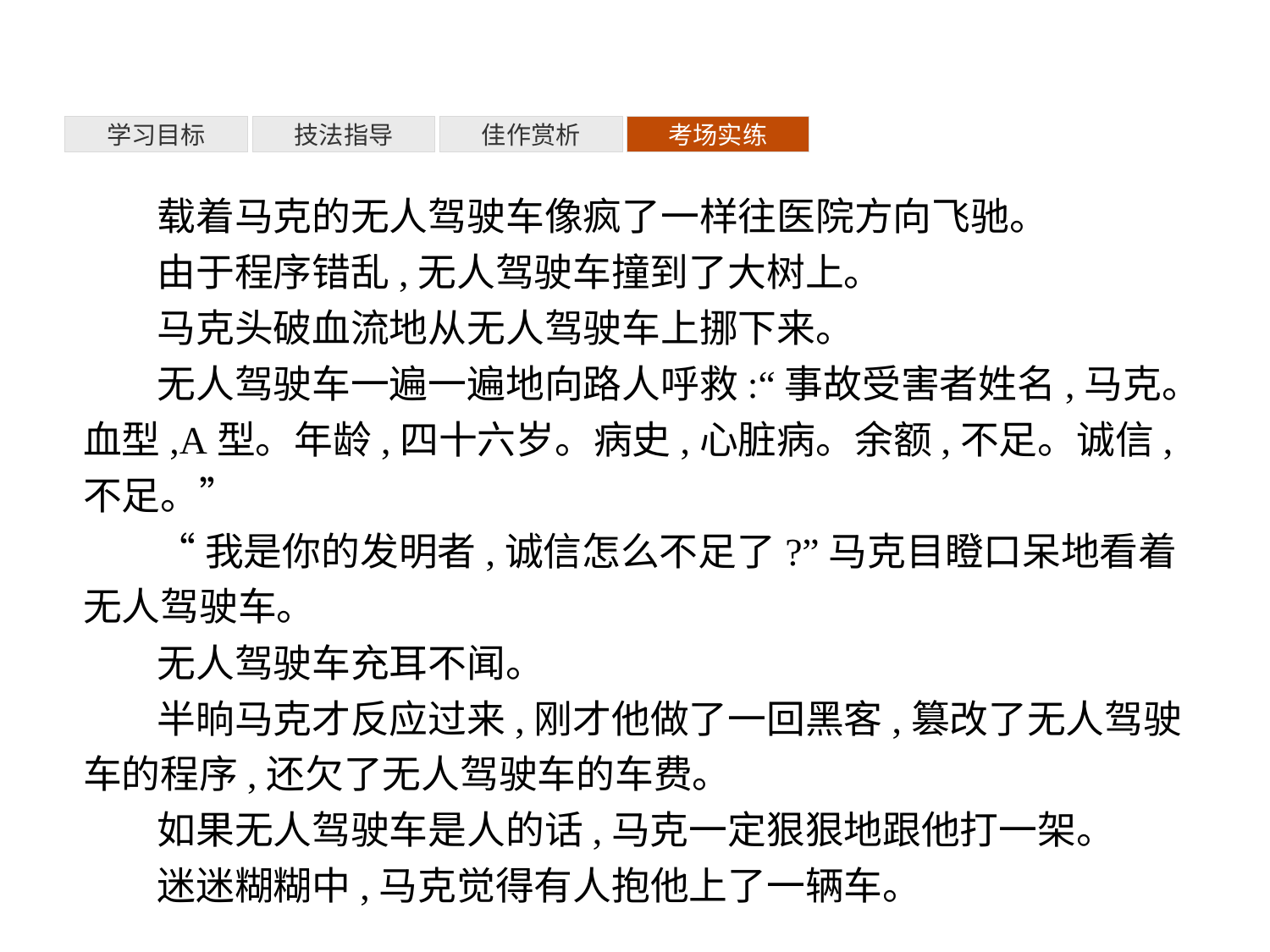

考场实练
佳作赏析
技法指导
学习目标
载着马克的无人驾驶车像疯了一样往医院方向飞驰。
由于程序错乱,无人驾驶车撞到了大树上。
马克头破血流地从无人驾驶车上挪下来。
无人驾驶车一遍一遍地向路人呼救:“事故受害者姓名,马克。血型,A型。年龄,四十六岁。病史,心脏病。余额,不足。诚信,不足。”
“我是你的发明者,诚信怎么不足了?”马克目瞪口呆地看着无人驾驶车。
无人驾驶车充耳不闻。
半晌马克才反应过来,刚才他做了一回黑客,篡改了无人驾驶车的程序,还欠了无人驾驶车的车费。
如果无人驾驶车是人的话,马克一定狠狠地跟他打一架。
迷迷糊糊中,马克觉得有人抱他上了一辆车。